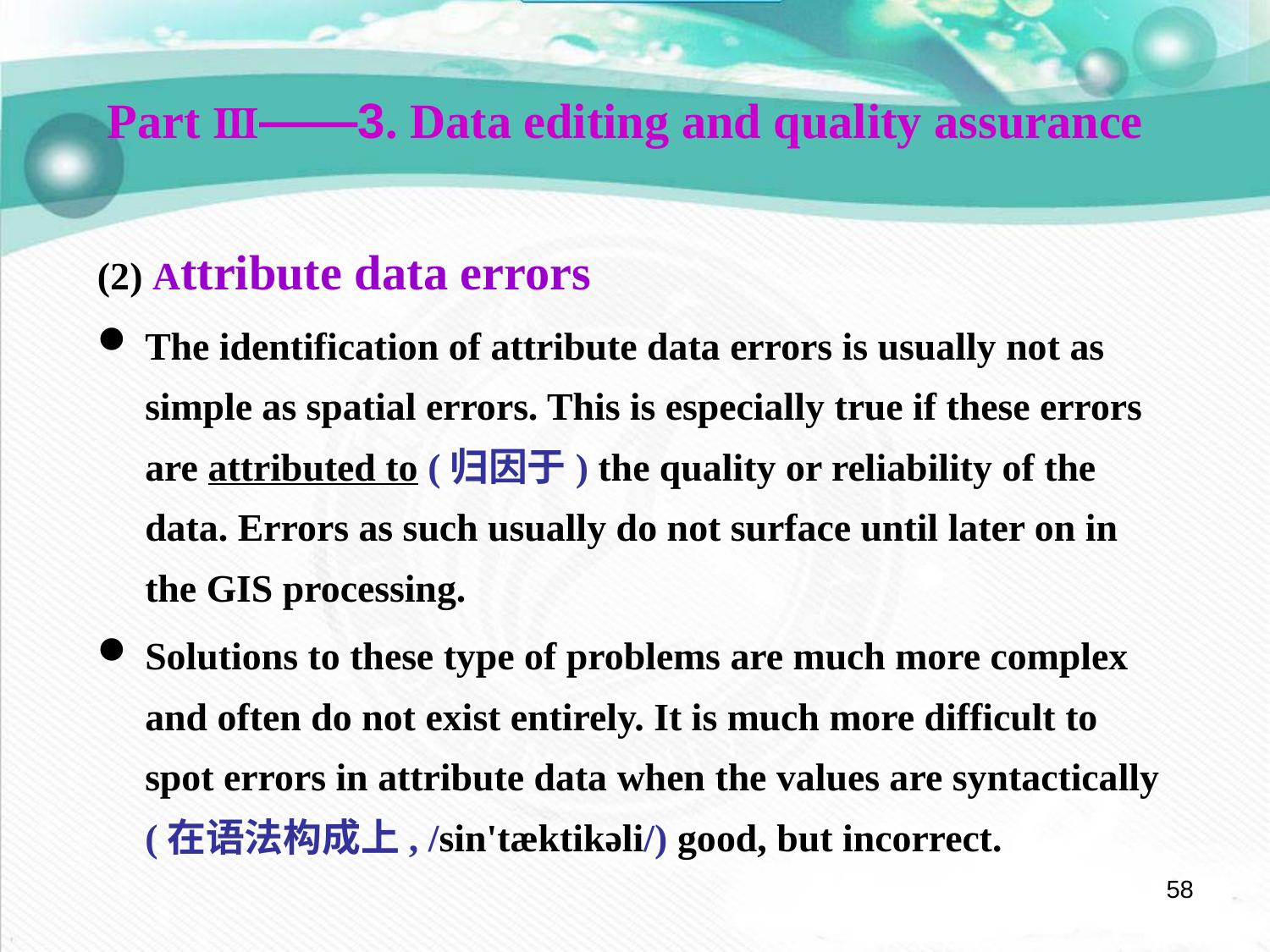

Part Ⅲ——3. Data editing and quality assurance
(2) Attribute data errors
The identification of attribute data errors is usually not as simple as spatial errors. This is especially true if these errors are attributed to (归因于) the quality or reliability of the data. Errors as such usually do not surface until later on in the GIS processing.
Solutions to these type of problems are much more complex and often do not exist entirely. It is much more difficult to spot errors in attribute data when the values are syntactically (在语法构成上, /sin'tæktikəli/) good, but incorrect.
58